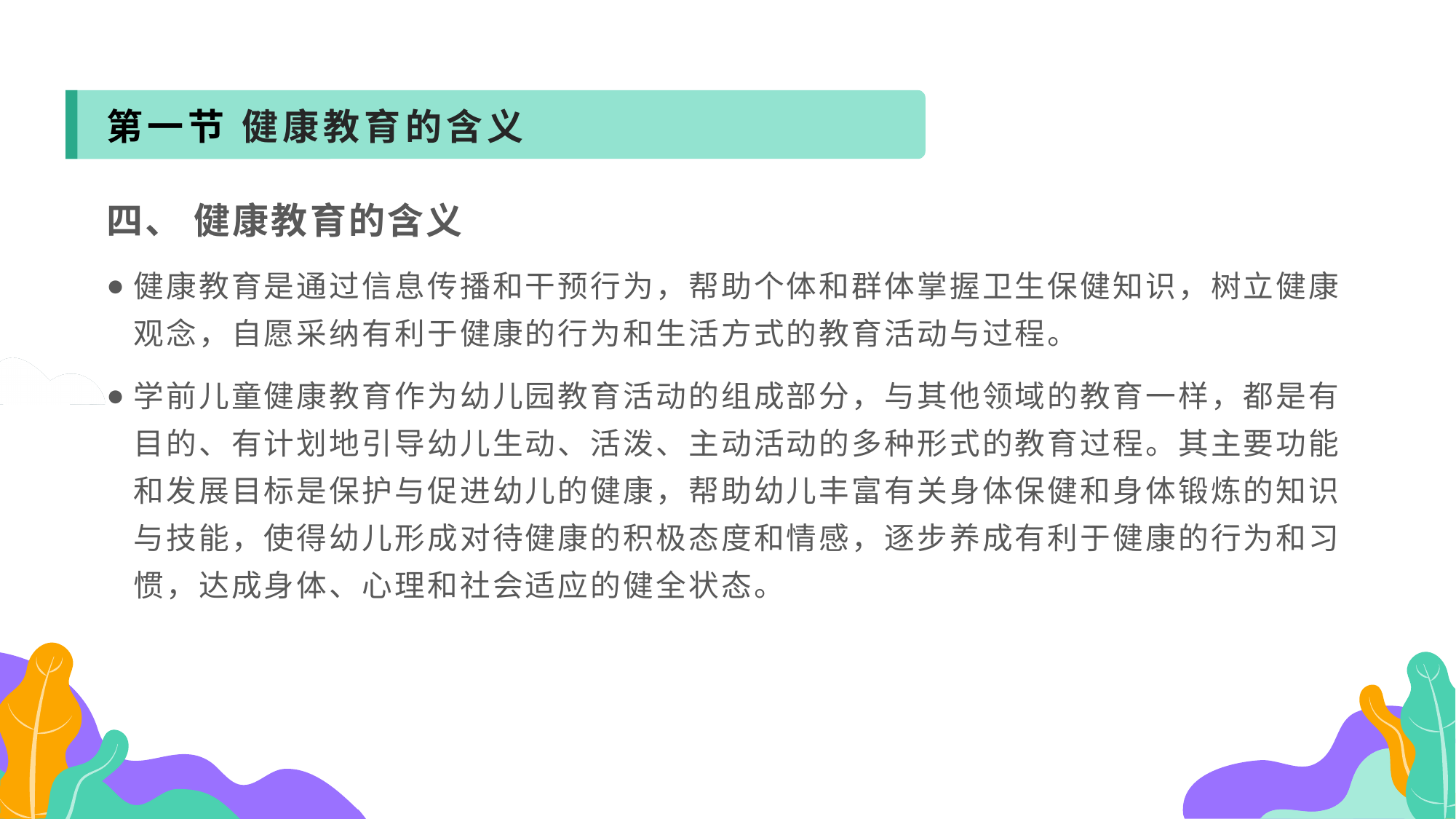

第一节 健康教育的含义
四、 健康教育的含义
健康教育是通过信息传播和干预行为，帮助个体和群体掌握卫生保健知识，树立健康观念，自愿采纳有利于健康的行为和生活方式的教育活动与过程。
学前儿童健康教育作为幼儿园教育活动的组成部分，与其他领域的教育一样，都是有目的、有计划地引导幼儿生动、活泼、主动活动的多种形式的教育过程。其主要功能和发展目标是保护与促进幼儿的健康，帮助幼儿丰富有关身体保健和身体锻炼的知识与技能，使得幼儿形成对待健康的积极态度和情感，逐步养成有利于健康的行为和习惯，达成身体、心理和社会适应的健全状态。